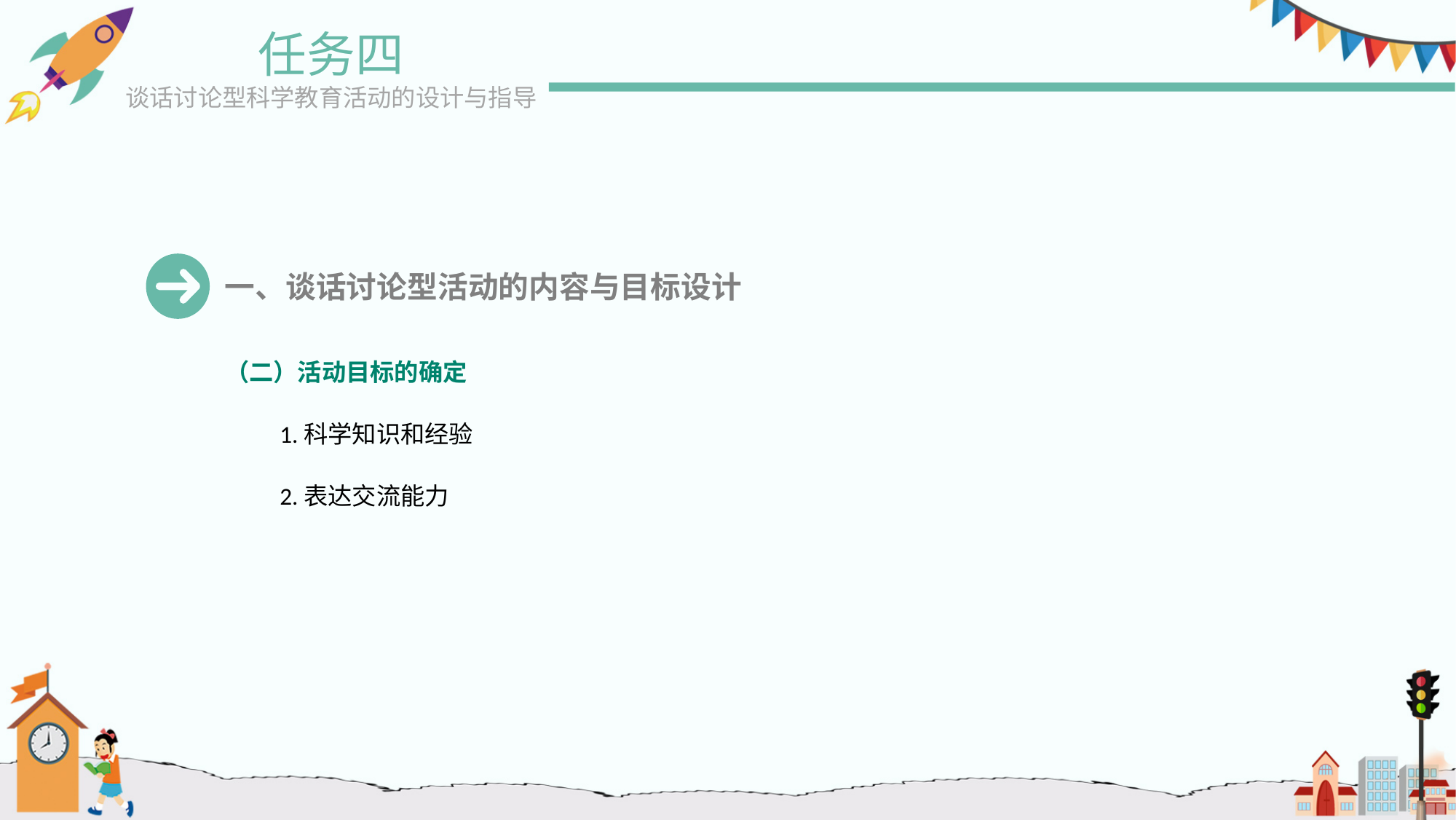

任务四
谈话讨论型科学教育活动的设计与指导

一、谈话讨论型活动的内容与目标设计
（二）活动目标的确定
1.科学知识和经验
2.表达交流能力